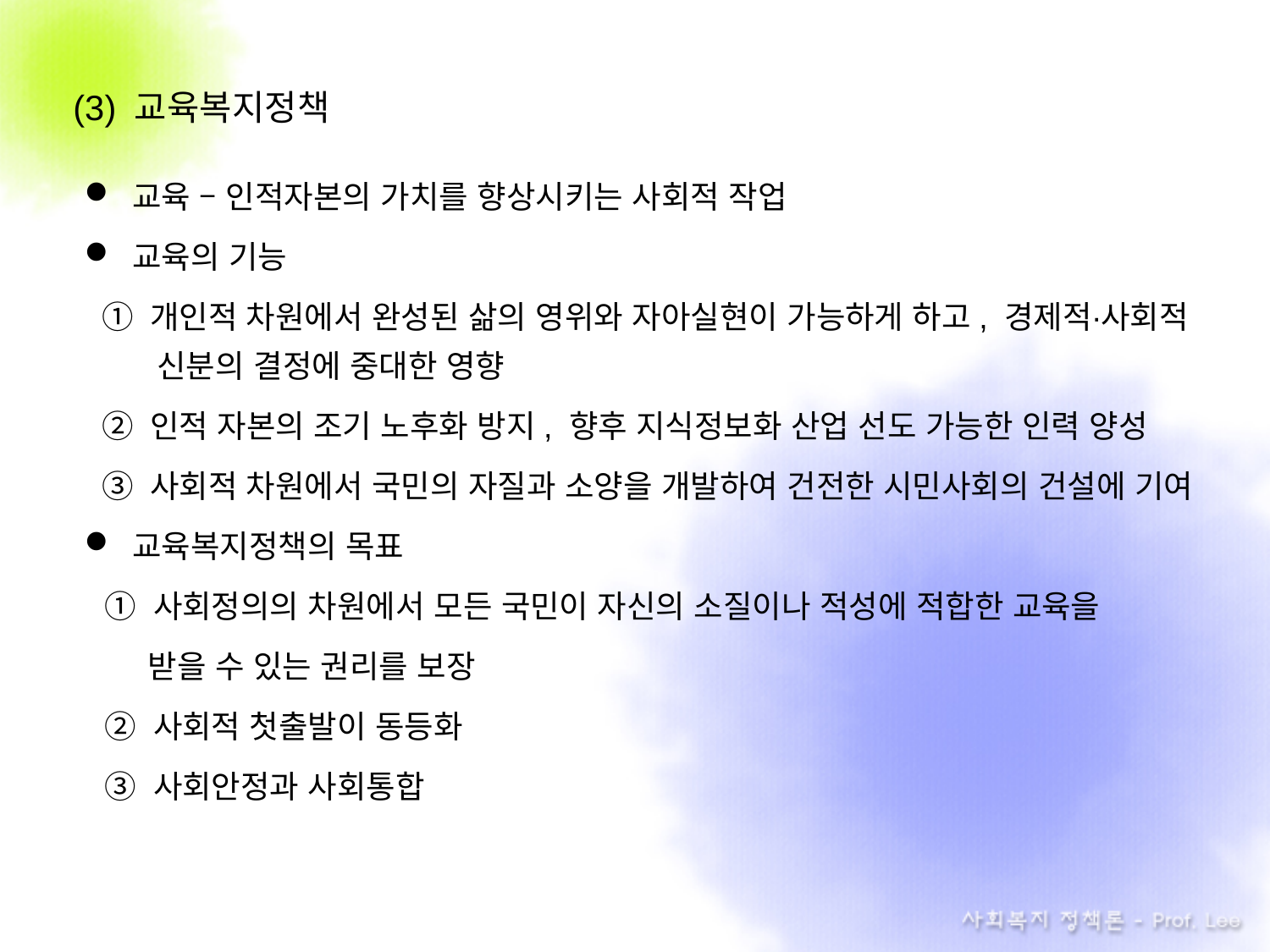

(3) 교육복지정책

교육 – 인적자본의 가치를 향상시키는 사회적 작업
교육의 기능
 ① 개인적 차원에서 완성된 삶의 영위와 자아실현이 가능하게 하고, 경제적∙사회적 신분의 결정에 중대한 영향
 ② 인적 자본의 조기 노후화 방지, 향후 지식정보화 산업 선도 가능한 인력 양성
 ③ 사회적 차원에서 국민의 자질과 소양을 개발하여 건전한 시민사회의 건설에 기여
교육복지정책의 목표
 ① 사회정의의 차원에서 모든 국민이 자신의 소질이나 적성에 적합한 교육을
     받을 수 있는 권리를 보장
 ② 사회적 첫출발이 동등화
 ③ 사회안정과 사회통합